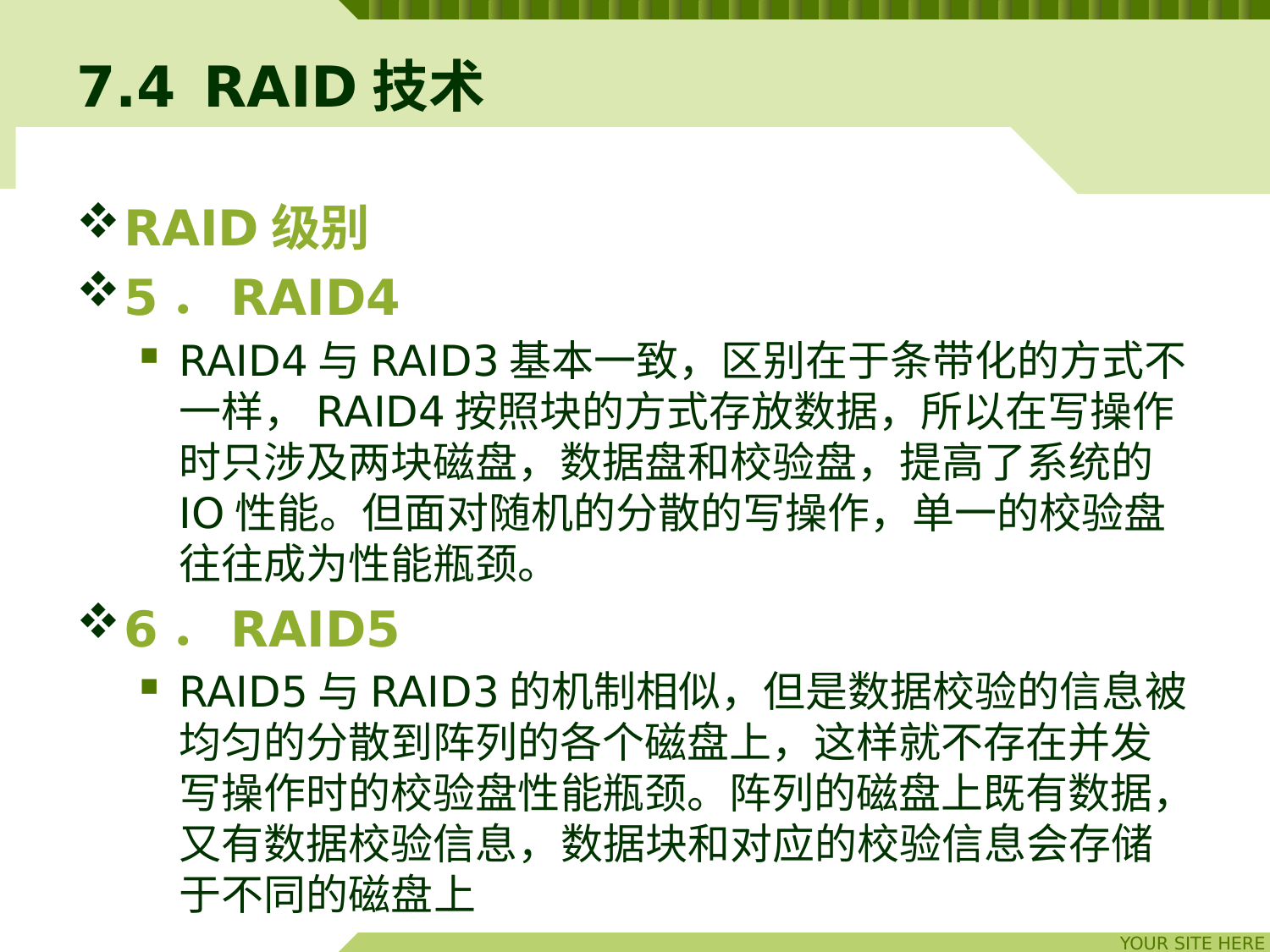

# 7.4	RAID技术
RAID级别
5．RAID4
RAID4与RAID3基本一致，区别在于条带化的方式不一样，RAID4按照块的方式存放数据，所以在写操作时只涉及两块磁盘，数据盘和校验盘，提高了系统的IO性能。但面对随机的分散的写操作，单一的校验盘往往成为性能瓶颈。
6．RAID5
RAID5与RAID3的机制相似，但是数据校验的信息被均匀的分散到阵列的各个磁盘上，这样就不存在并发写操作时的校验盘性能瓶颈。阵列的磁盘上既有数据，又有数据校验信息，数据块和对应的校验信息会存储于不同的磁盘上